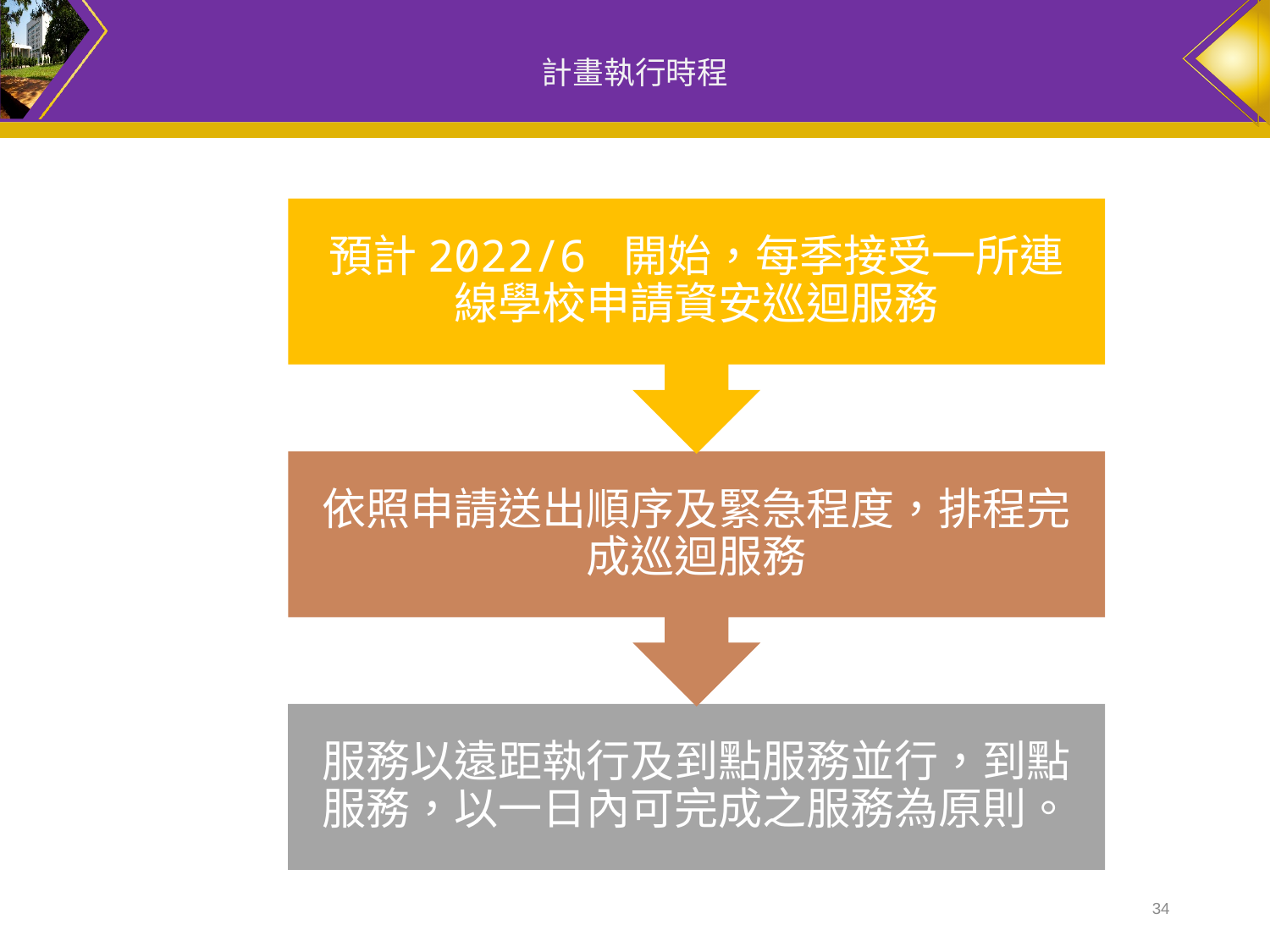

# 計畫執行時程
服務以遠距執行及到點服務並行，到點服務，以一日內可完成之服務為原則。
依照申請送出順序及緊急程度，排程完成巡迴服務
預計2022/6 開始，每季接受一所連線學校申請資安巡迴服務

34